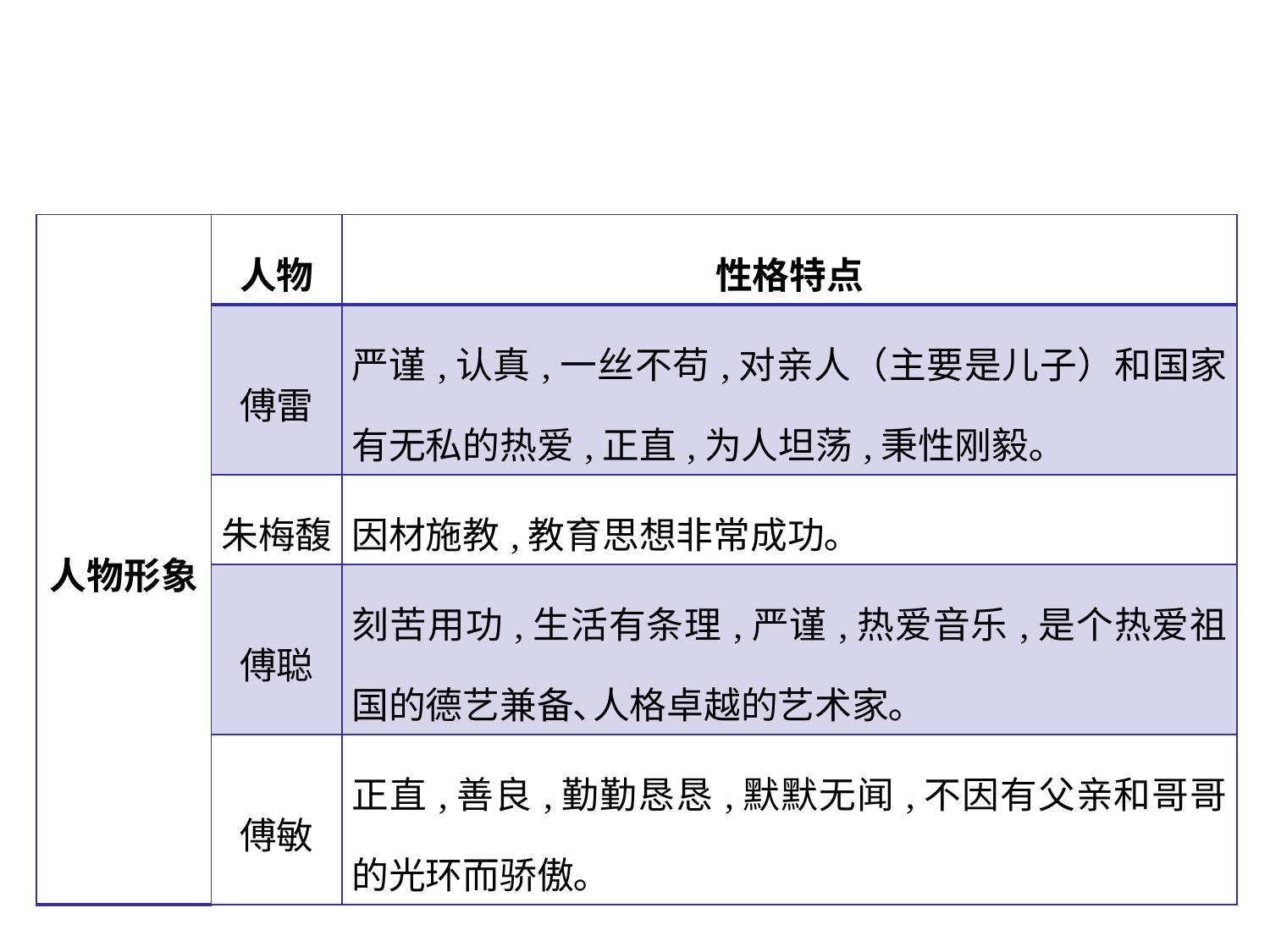

| 人物形象 | 人物 | 性格特点 |
| --- | --- | --- |
|  | 傅雷 | 严谨,认真,一丝不苟,对亲人（主要是儿子）和国家有无私的热爱,正直,为人坦荡,秉性刚毅｡ |
|  | 朱梅馥 | 因材施教,教育思想非常成功｡ |
|  | 傅聪 | 刻苦用功,生活有条理,严谨,热爱音乐,是个热爱祖国的德艺兼备､人格卓越的艺术家｡ |
|  | 傅敏 | 正直,善良,勤勤恳恳,默默无闻,不因有父亲和哥哥的光环而骄傲｡ |